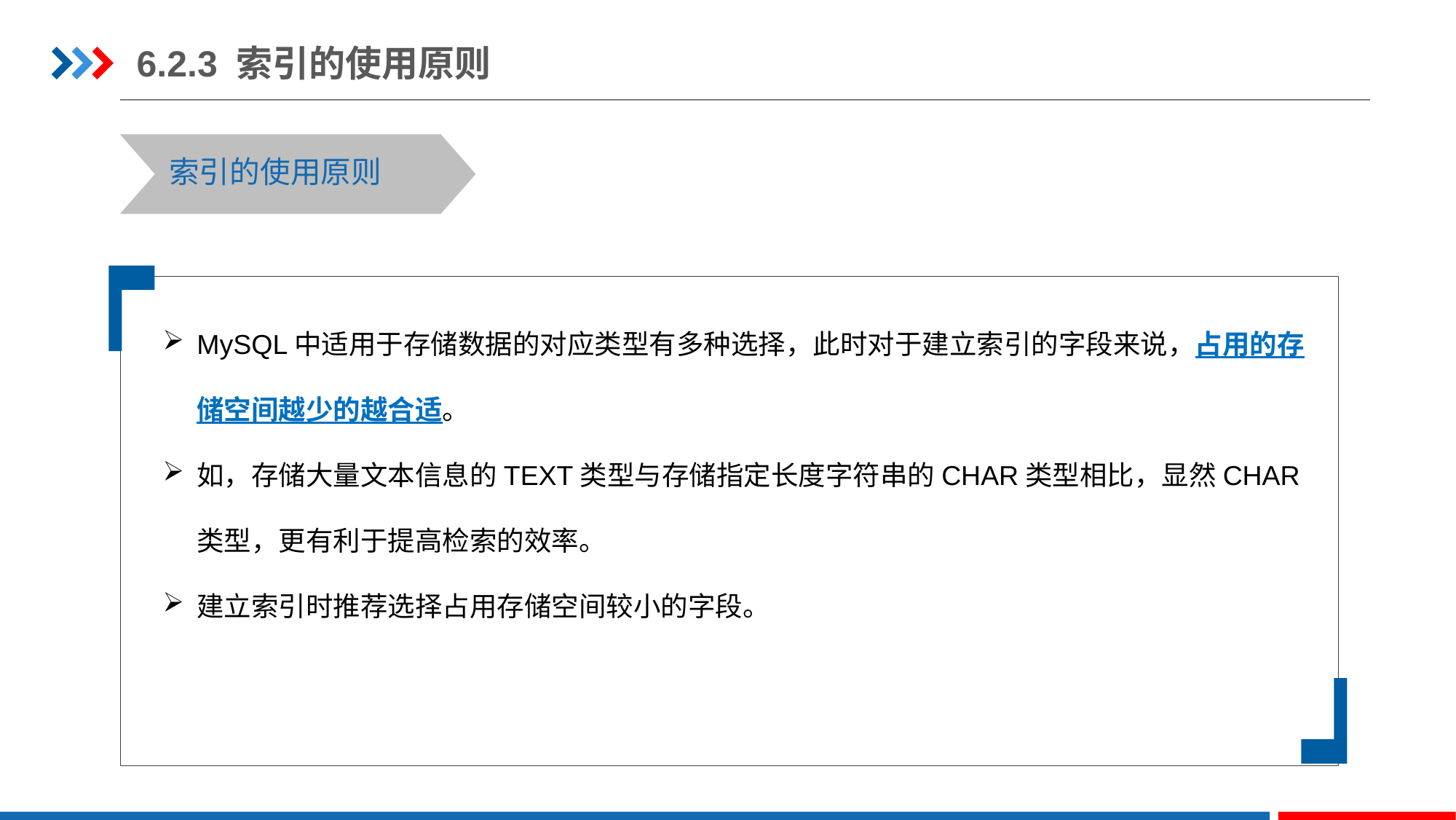

6.2.3 索引的使用原则

索引的使用原则

MySQL中适用于存储数据的对应类型有多种选择，此时对于建立索引的字段来说，占用的存储空间越少的越合适。
如，存储大量文本信息的TEXT类型与存储指定长度字符串的CHAR类型相比，显然CHAR类型，更有利于提高检索的效率。
建立索引时推荐选择占用存储空间较小的字段。